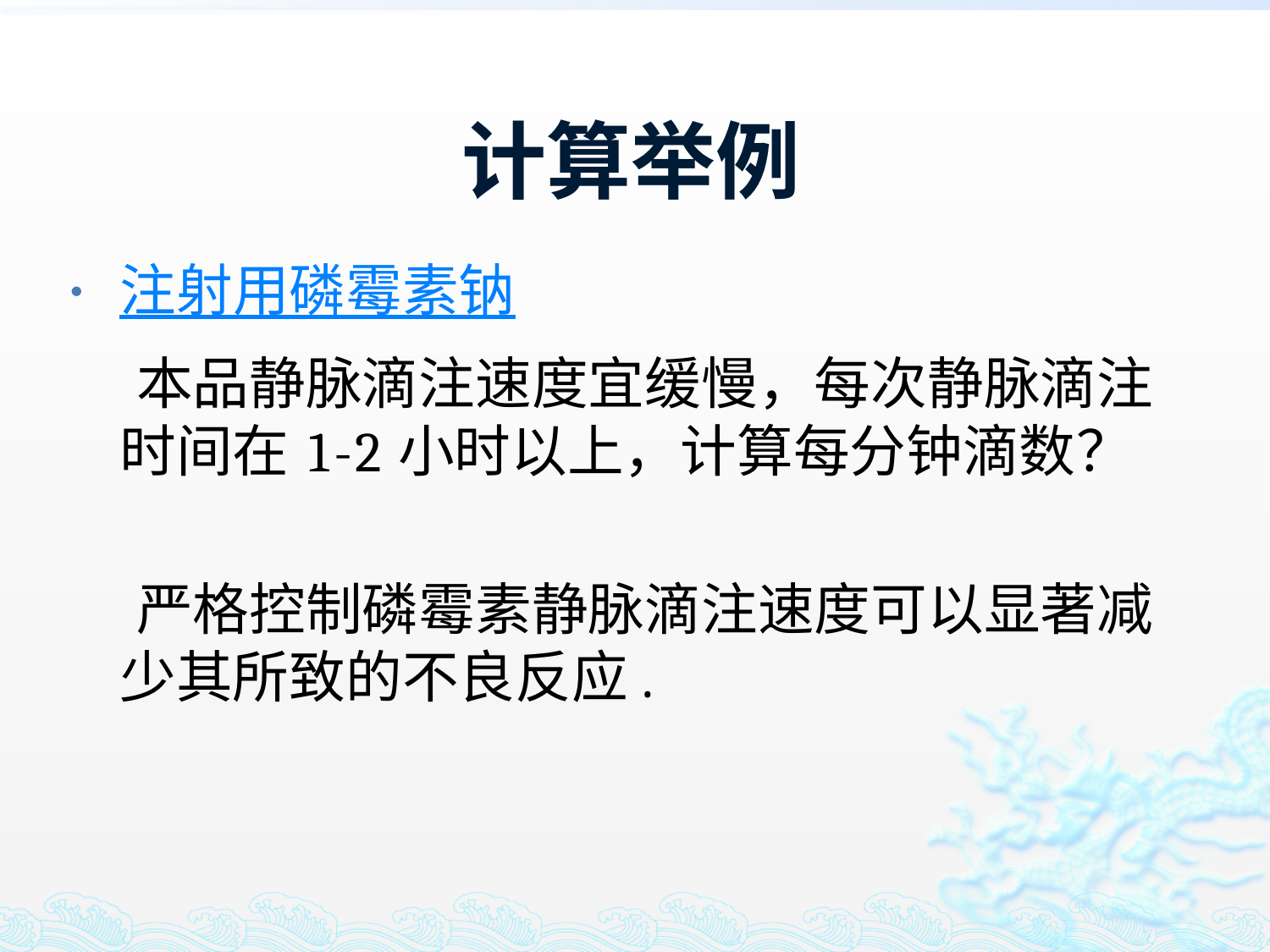

# 计算举例
注射用磷霉素钠
    本品静脉滴注速度宜缓慢，每次静脉滴注时间在1-2小时以上，计算每分钟滴数？

    严格控制磷霉素静脉滴注速度可以显著减少其所致的不良反应.